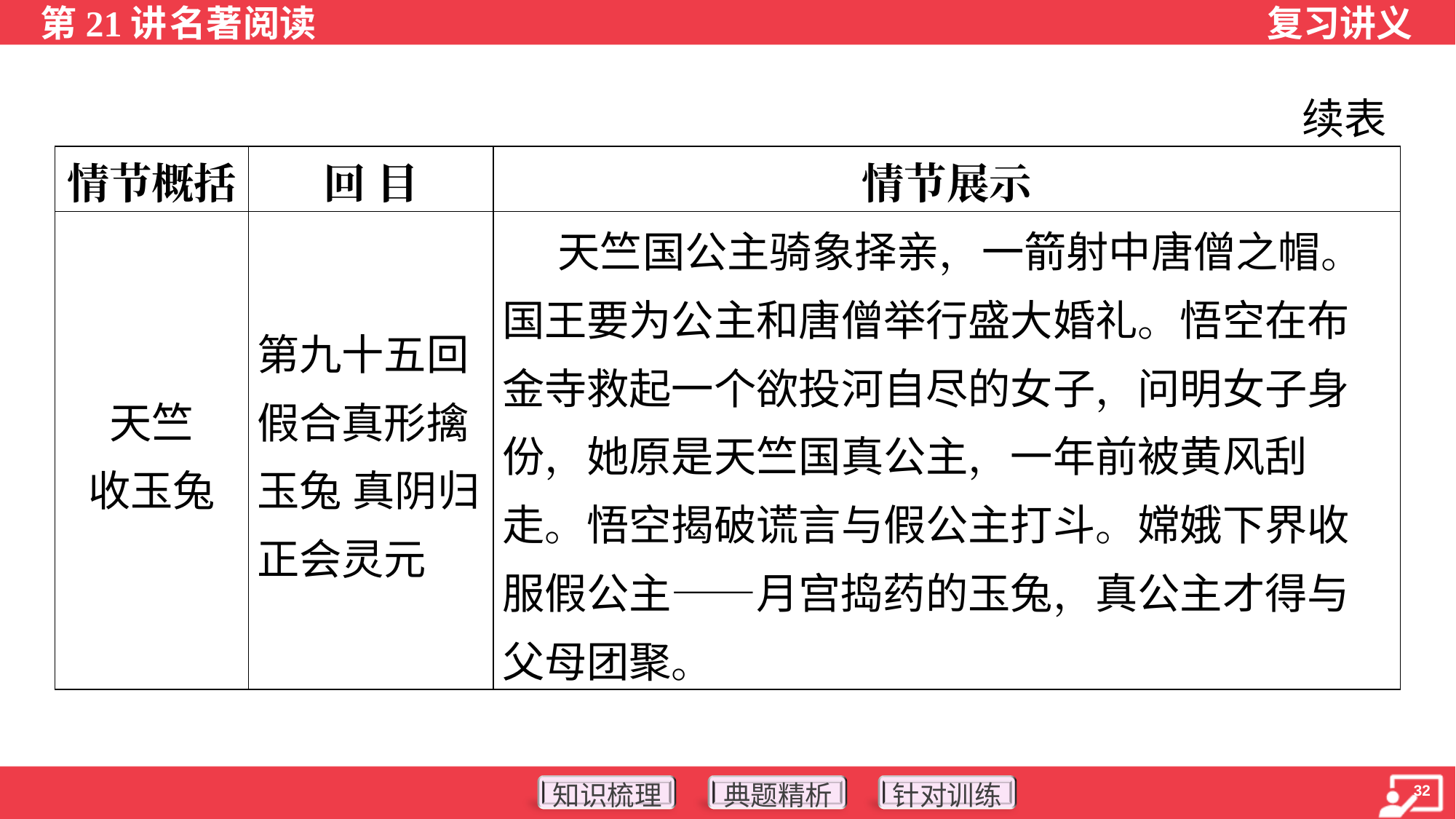

续表
| 情节概括 | 回 目 | 情节展示 |
| --- | --- | --- |
| 天竺 收玉兔 | 第九十五回 假合真形擒玉兔 真阴归正会灵元 | 天竺国公主骑象择亲，一箭射中唐僧之帽。国王要为公主和唐僧举行盛大婚礼。悟空在布金寺救起一个欲投河自尽的女子，问明女子身份，她原是天竺国真公主，一年前被黄风刮走。悟空揭破谎言与假公主打斗。嫦娥下界收服假公主——月宫捣药的玉兔，真公主才得与父母团聚。 |